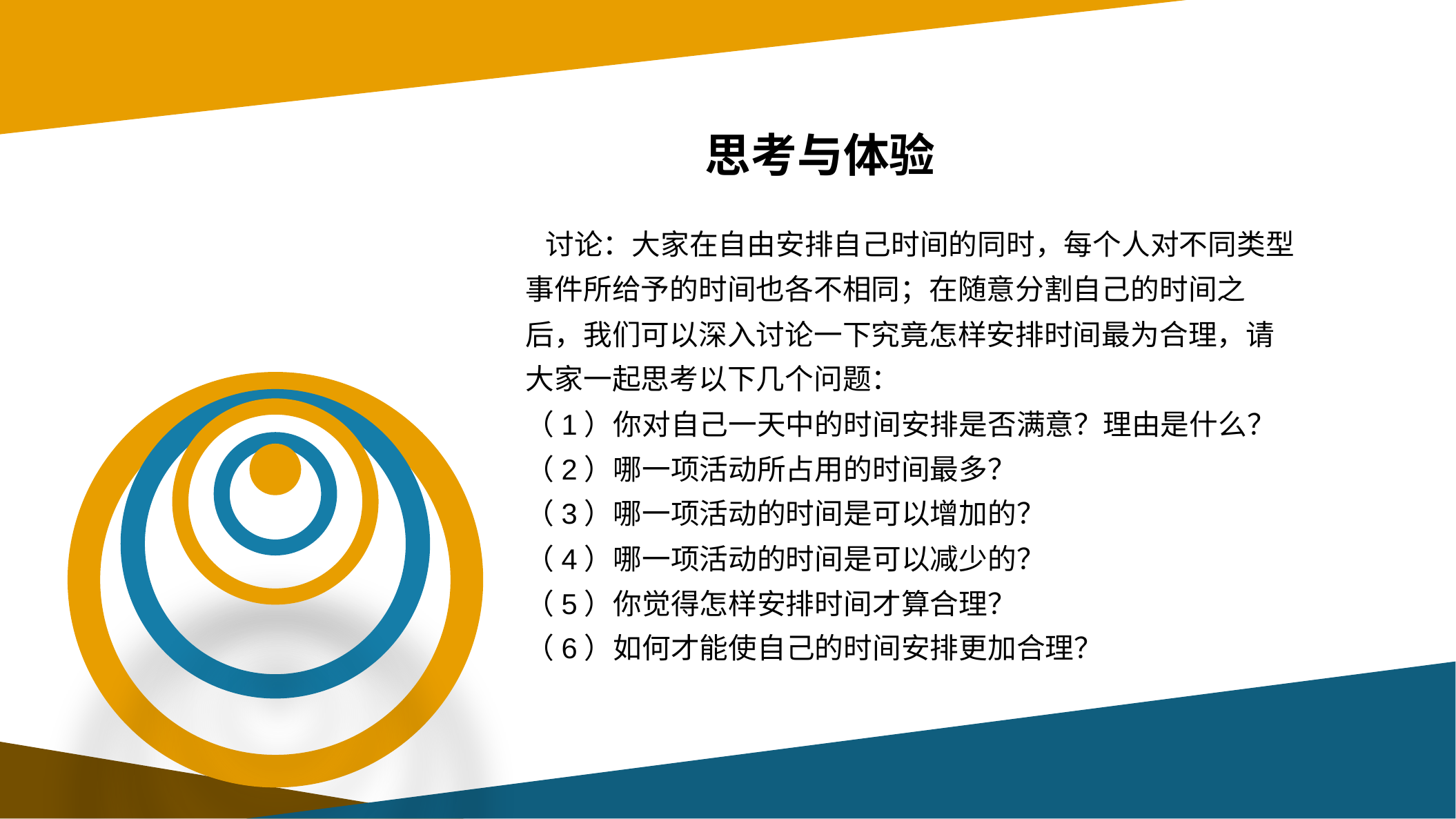

思考与体验

  讨论：大家在自由安排自己时间的同时，每个人对不同类型事件所给予的时间也各不相同；在随意分割自己的时间之后，我们可以深入讨论一下究竟怎样安排时间最为合理，请大家一起思考以下几个问题：
（1）你对自己一天中的时间安排是否满意？理由是什么？
（2）哪一项活动所占用的时间最多？
（3）哪一项活动的时间是可以增加的？
（4）哪一项活动的时间是可以减少的？
（5）你觉得怎样安排时间才算合理？
（6）如何才能使自己的时间安排更加合理？